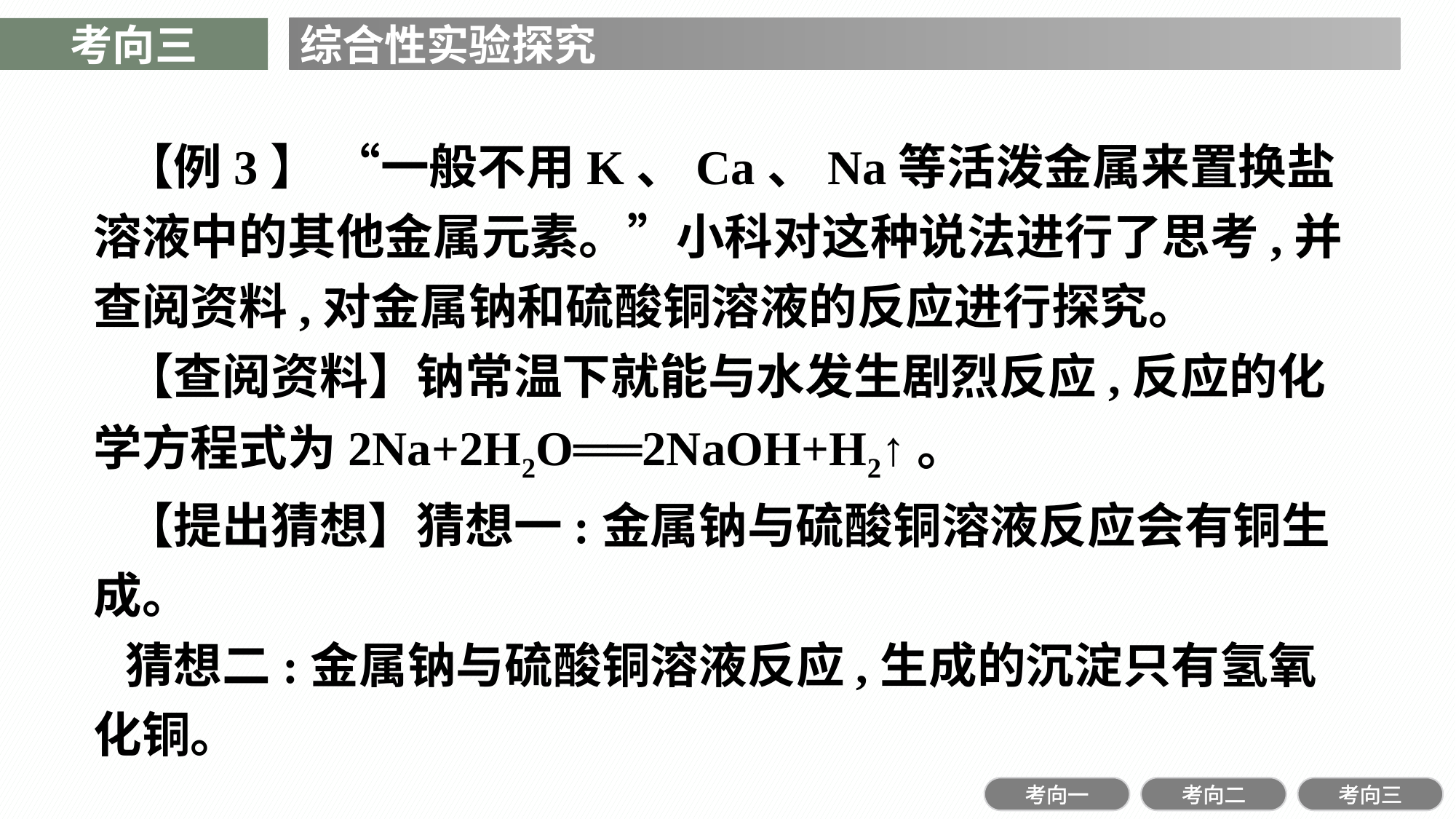

考向三
综合性实验探究

【例3】 “一般不用K、Ca、Na等活泼金属来置换盐溶液中的其他金属元素。”小科对这种说法进行了思考,并查阅资料,对金属钠和硫酸铜溶液的反应进行探究。
【查阅资料】钠常温下就能与水发生剧烈反应,反应的化学方程式为2Na+2H2O══2NaOH+H2↑。
【提出猜想】猜想一:金属钠与硫酸铜溶液反应会有铜生成。
猜想二:金属钠与硫酸铜溶液反应,生成的沉淀只有氢氧化铜。